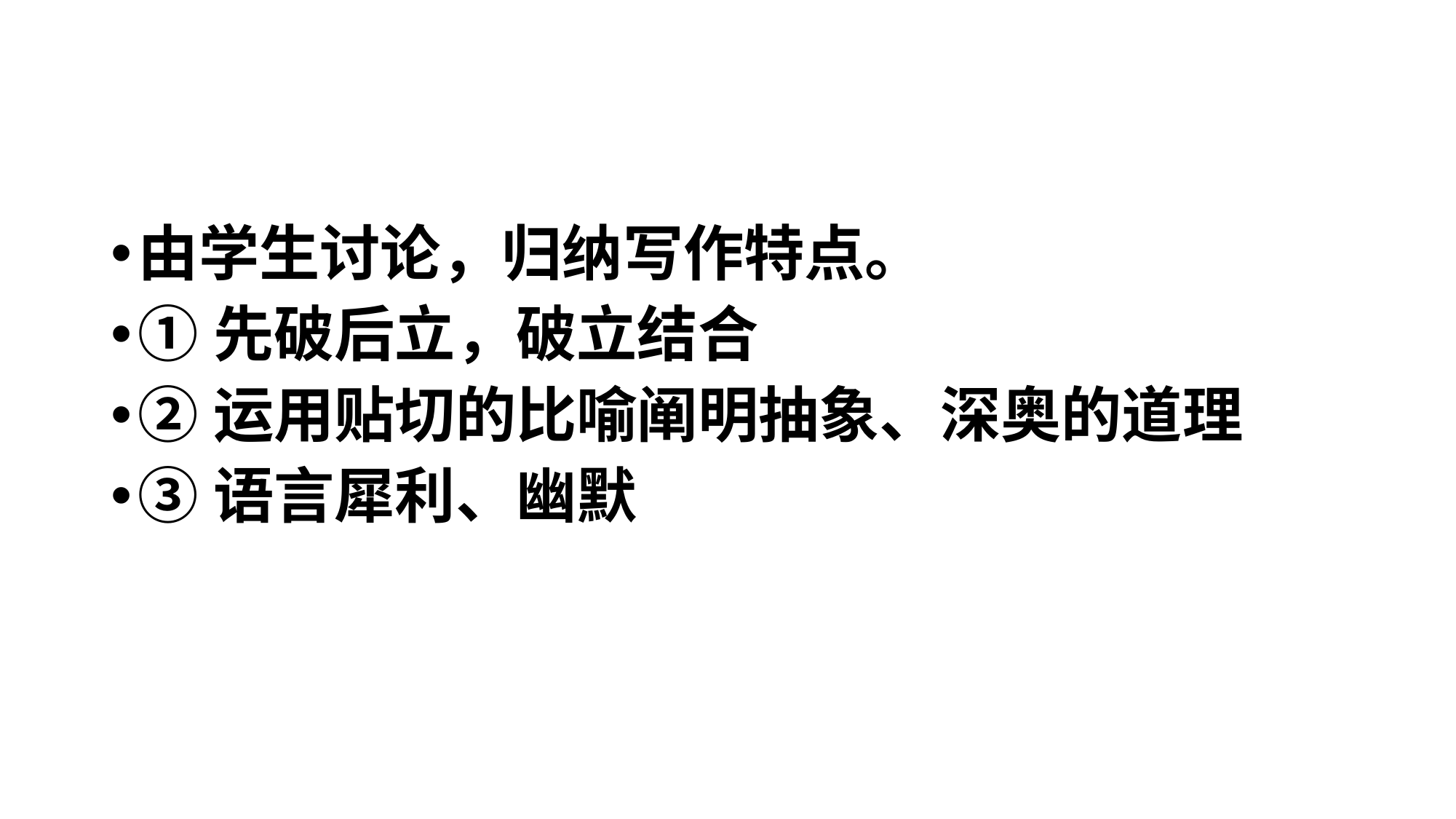

由学生讨论，归纳写作特点。
①先破后立，破立结合
②运用贴切的比喻阐明抽象、深奥的道理
③语言犀利、幽默